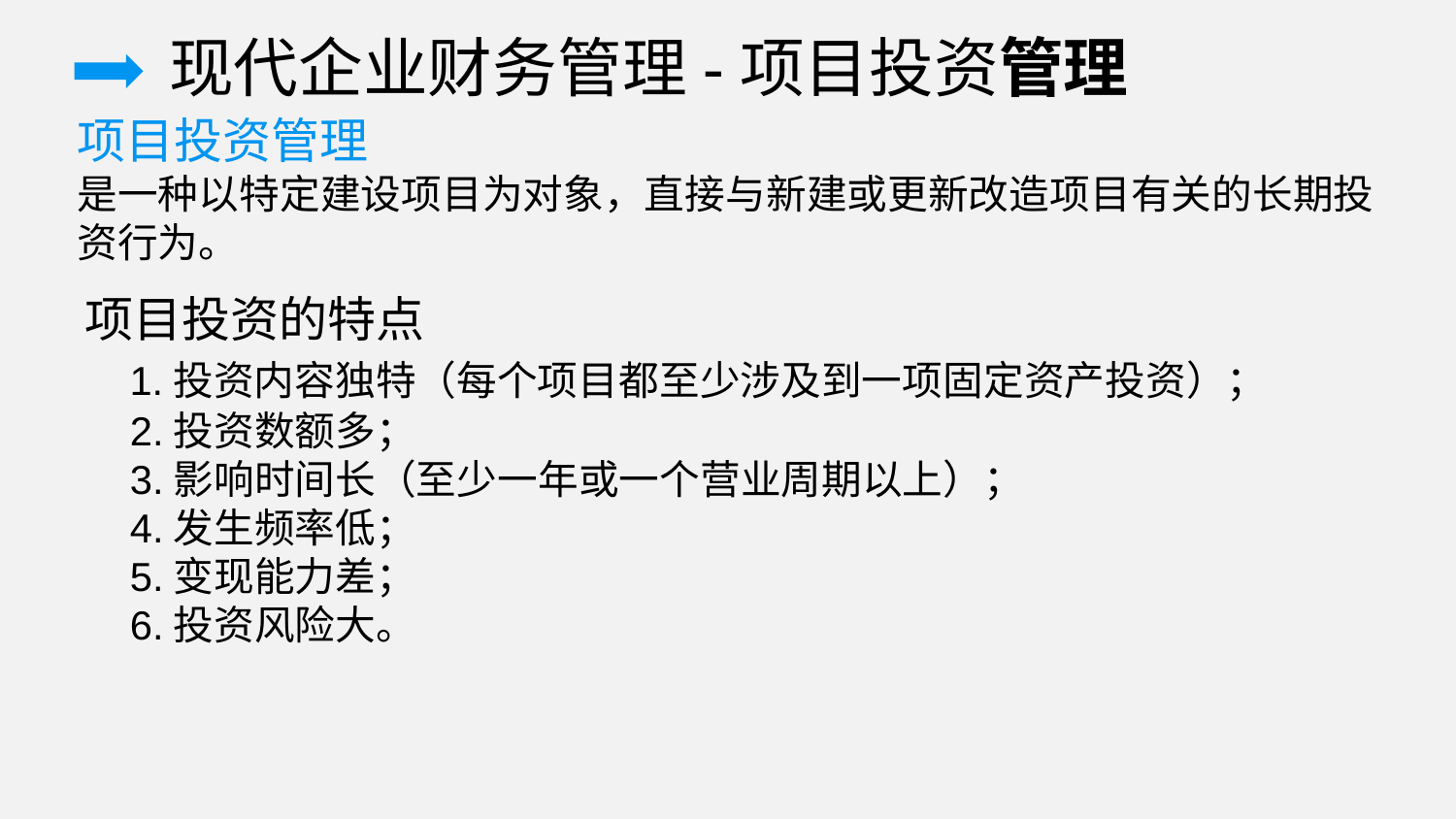

现代企业财务管理-项目投资管理
项目投资管理
是一种以特定建设项目为对象，直接与新建或更新改造项目有关的长期投资行为。
项目投资的特点
   1.投资内容独特（每个项目都至少涉及到一项固定资产投资）；
    2.投资数额多；
    3.影响时间长（至少一年或一个营业周期以上）；
    4.发生频率低；
    5.变现能力差；
    6.投资风险大。